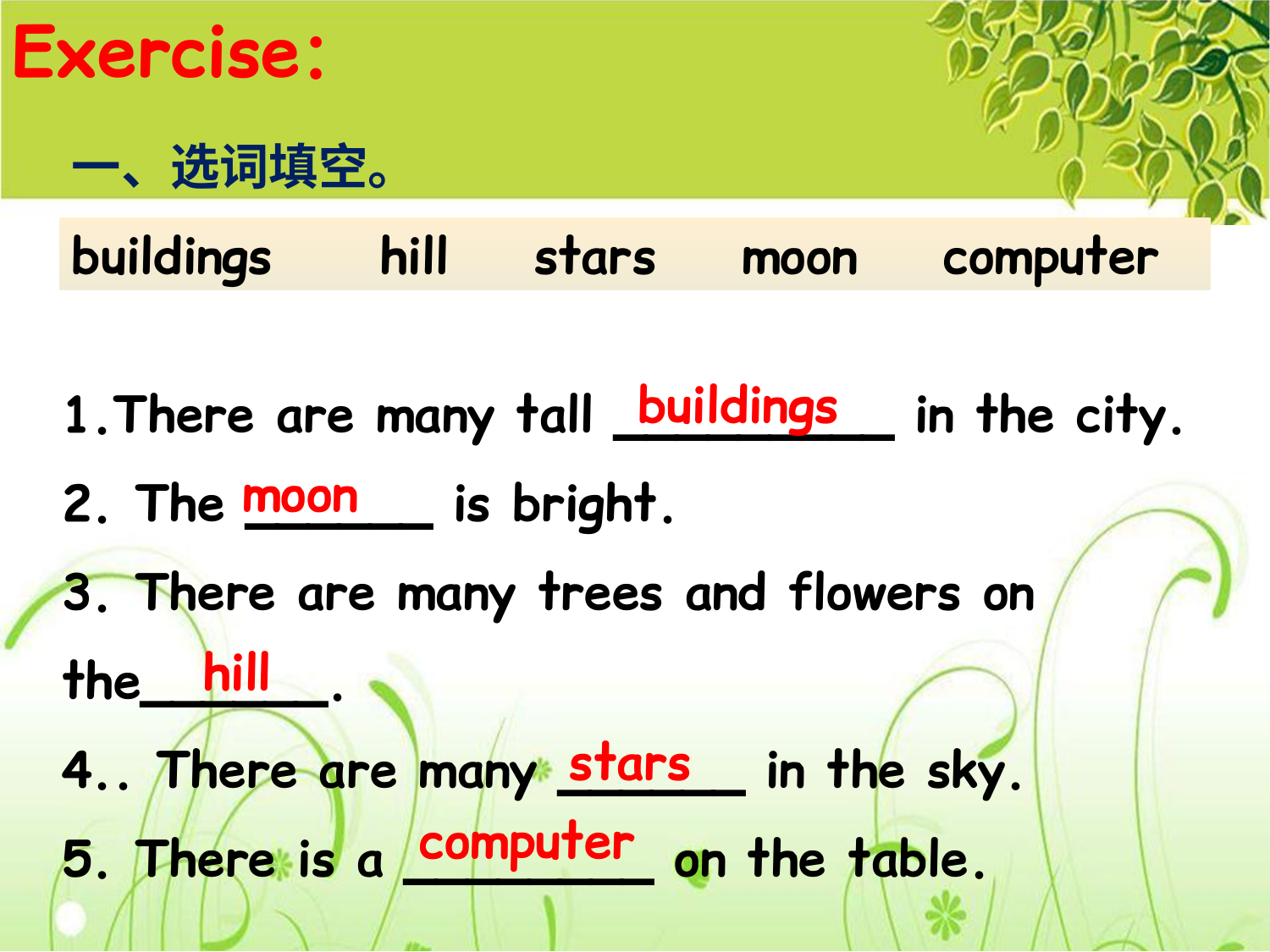

Exercise:
一、选词填空。
buildings     hill    stars    moon    computer
1.There are many tall _________ in the city.
2. The ______ is bright.
3. There are many trees and flowers on the______.
4.. There are many ______ in the sky.
5. There is a ________ on the table.
buildings
 moon
 hill
 stars
computer